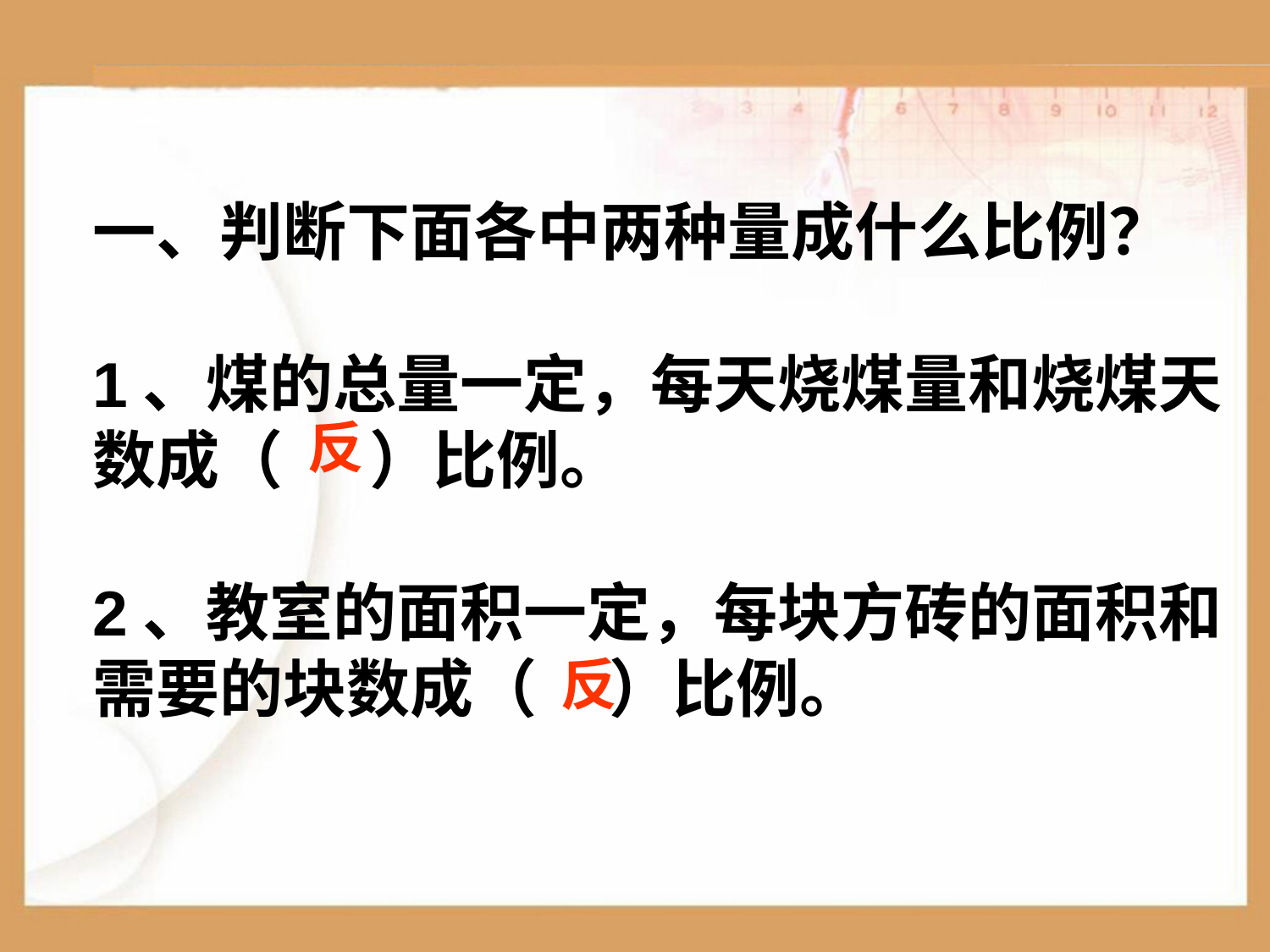

一、判断下面各中两种量成什么比例？

1、煤的总量一定，每天烧煤量和烧煤天数成（      ）比例。

2、教室的面积一定，每块方砖的面积和需要的块数成（     ）比例。
反
反